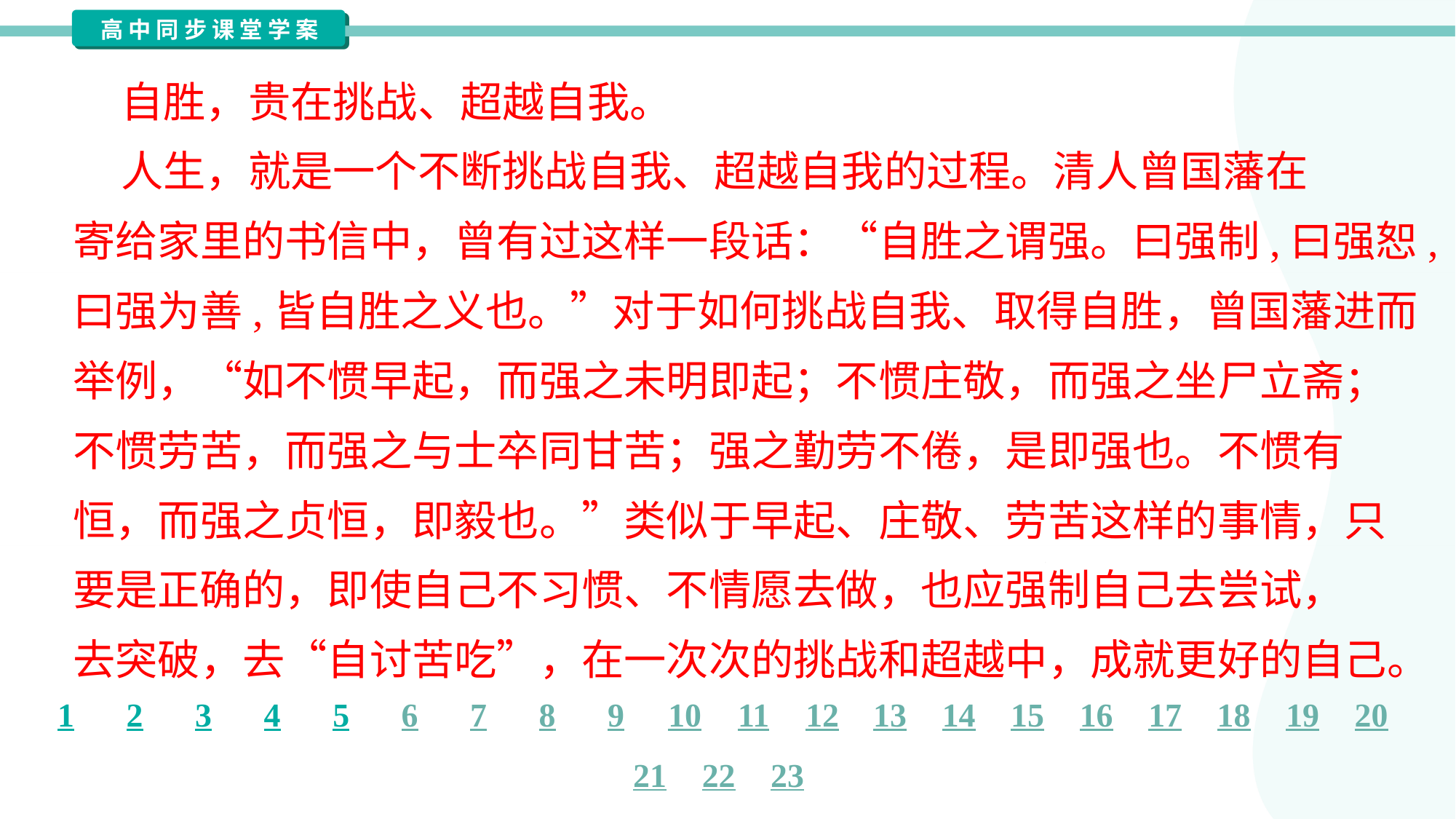

自胜，贵在挑战、超越自我。
    人生，就是一个不断挑战自我、超越自我的过程。清人曾国藩在
寄给家里的书信中，曾有过这样一段话：“自胜之谓强。曰强制,曰强恕,
曰强为善,皆自胜之义也。”对于如何挑战自我、取得自胜，曾国藩进而
举例，“如不惯早起，而强之未明即起；不惯庄敬，而强之坐尸立斋；
不惯劳苦，而强之与士卒同甘苦；强之勤劳不倦，是即强也。不惯有
恒，而强之贞恒，即毅也。”类似于早起、庄敬、劳苦这样的事情，只
要是正确的，即使自己不习惯、不情愿去做，也应强制自己去尝试，
去突破，去“自讨苦吃”，在一次次的挑战和超越中，成就更好的自己。